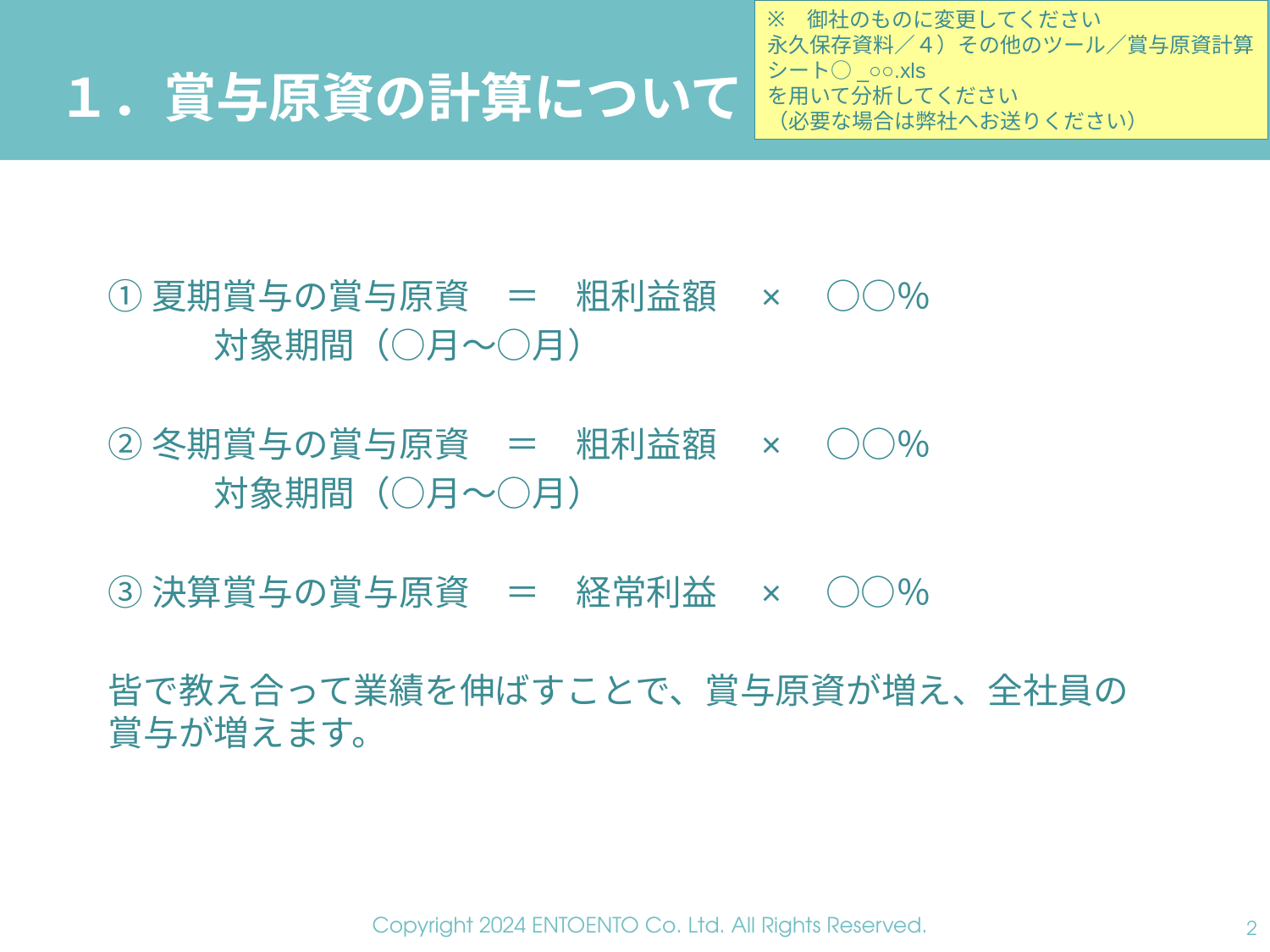

御社のものに変更してください
永久保存資料／４）その他のツール／賞与原資計算シート○_○○.xls
を用いて分析してください
（必要な場合は弊社へお送りください）
# １．賞与原資の計算について

①夏期賞与の賞与原資　＝　粗利益額　×　○○％
　　　対象期間（○月～○月）

②冬期賞与の賞与原資　＝　粗利益額　×　○○％
　　　対象期間（○月～○月）

③決算賞与の賞与原資　＝　経常利益　×　○○％

皆で教え合って業績を伸ばすことで、賞与原資が増え、全社員の賞与が増えます。

Copyright 2024 ENTOENTO Co. Ltd. All Rights Reserved.
2